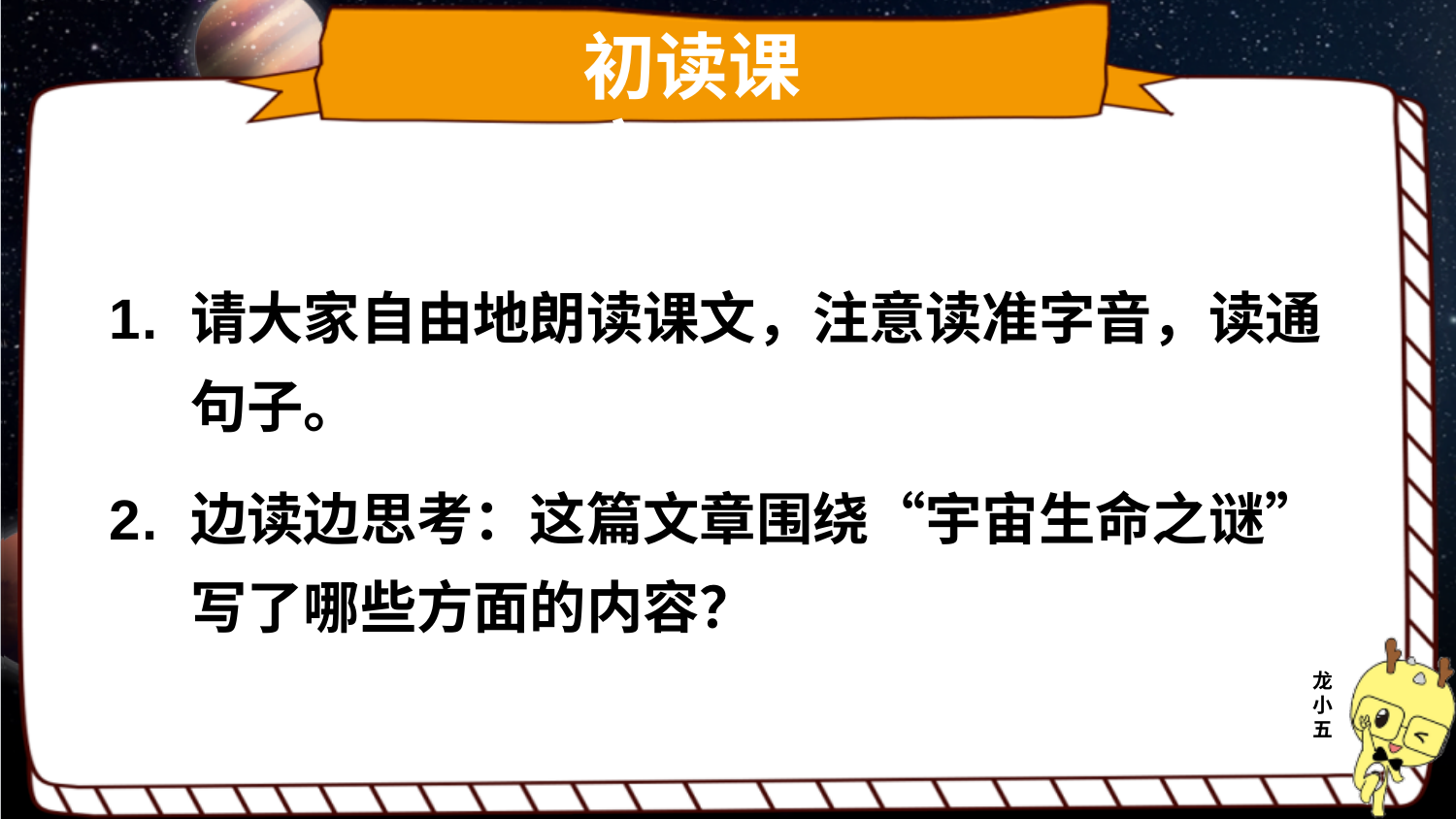

初读课文
请大家自由地朗读课文，注意读准字音，读通句子。
边读边思考：这篇文章围绕“宇宙生命之谜”写了哪些方面的内容？